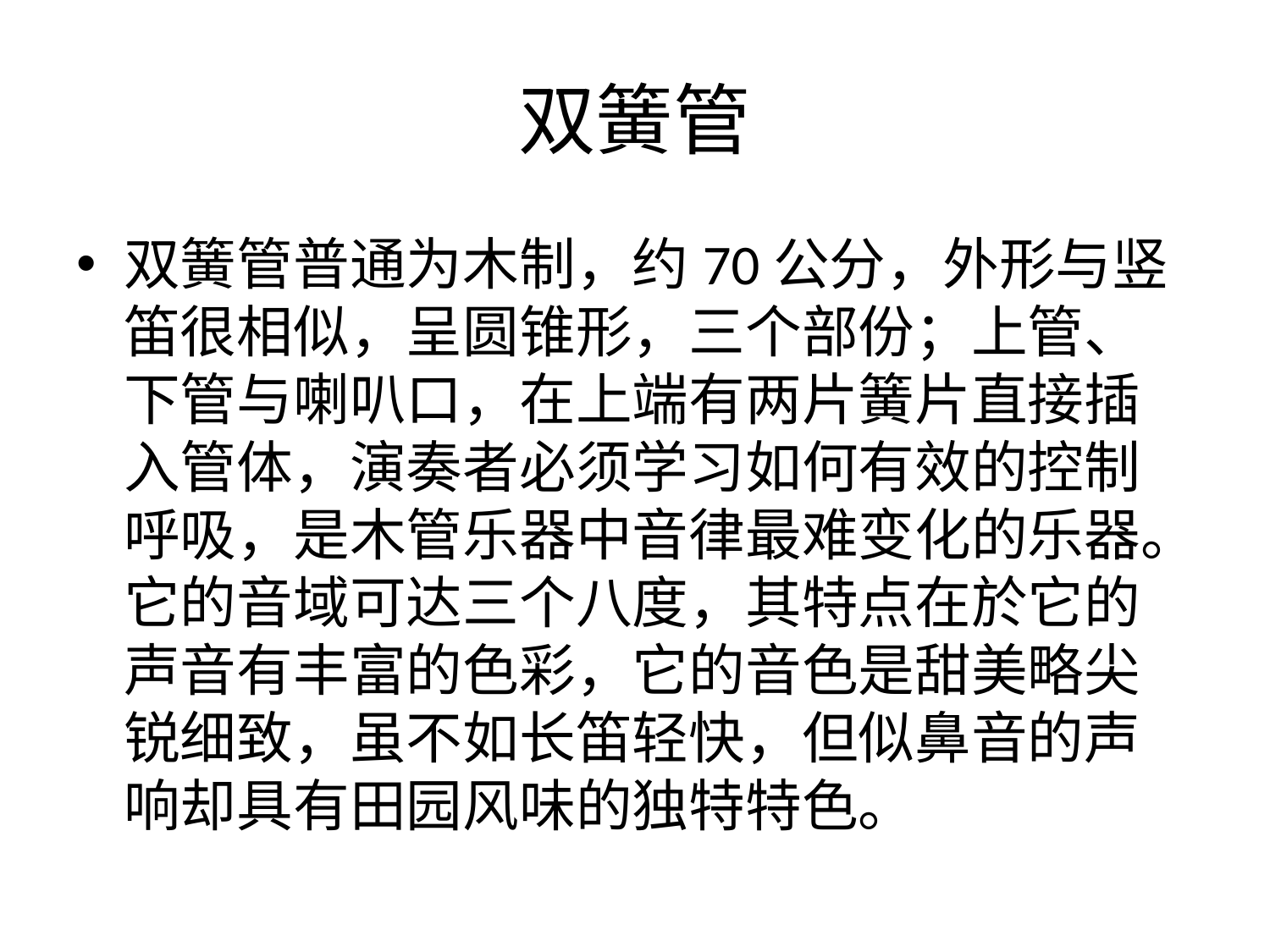

# 双簧管
双簧管普通为木制，约70公分，外形与竖笛很相似，呈圆锥形，三个部份；上管、下管与喇叭口，在上端有两片簧片直接插入管体，演奏者必须学习如何有效的控制呼吸，是木管乐器中音律最难变化的乐器。它的音域可达三个八度，其特点在於它的声音有丰富的色彩，它的音色是甜美略尖锐细致，虽不如长笛轻快，但似鼻音的声响却具有田园风味的独特特色。